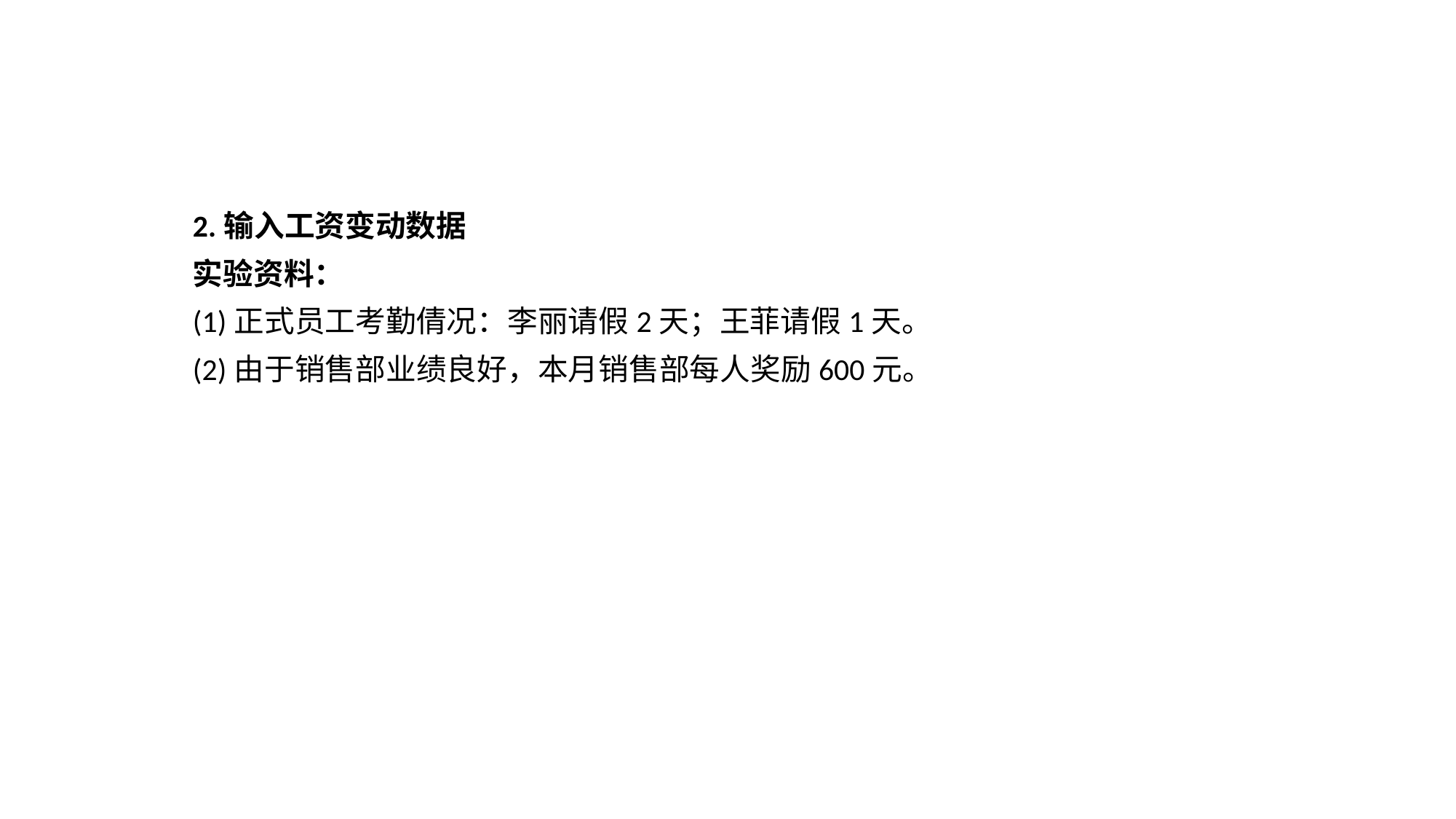

2.输入工资变动数据
实验资料：
(1)正式员工考勤倩况：李丽请假2天；王菲请假1天。
(2)由于销售部业绩良好，本月销售部每人奖励600元。